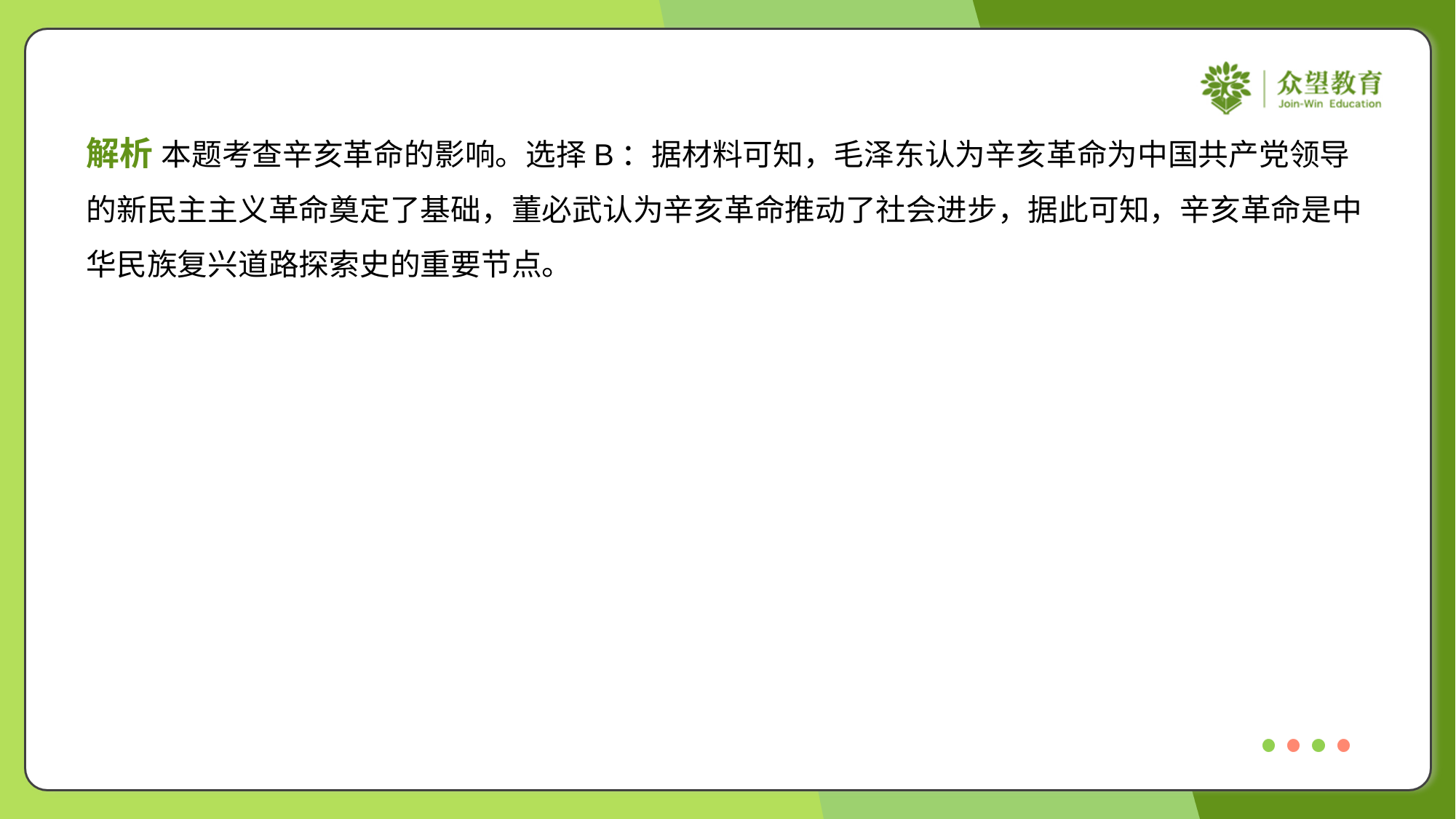

解析 本题考查辛亥革命的影响。选择B：据材料可知，毛泽东认为辛亥革命为中国共产党领导
的新民主主义革命奠定了基础，董必武认为辛亥革命推动了社会进步，据此可知，辛亥革命是中
华民族复兴道路探索史的重要节点。